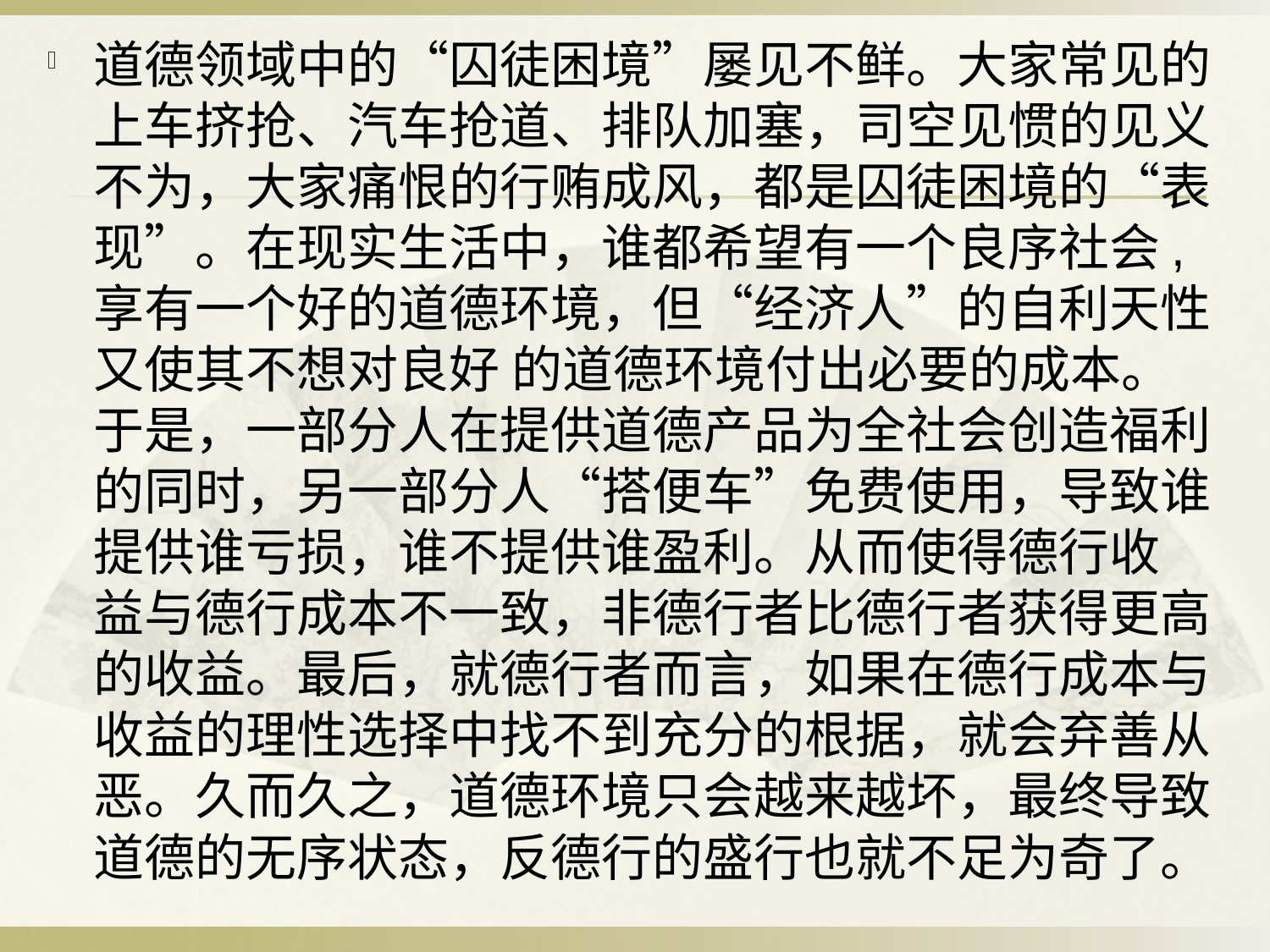

道德领域中的“囚徒困境”屡见不鲜。大家常见的上车挤抢、汽车抢道、排队加塞，司空见惯的见义不为，大家痛恨的行贿成风，都是囚徒困境的“表现”。在现实生活中，谁都希望有一个良序社会,享有一个好的道德环境，但“经济人”的自利天性又使其不想对良好 的道德环境付出必要的成本。于是，一部分人在提供道德产品为全社会创造福利的同时，另一部分人“搭便车”免费使用，导致谁提供谁亏损，谁不提供谁盈利。从而使得德行收 益与德行成本不一致，非德行者比德行者获得更高的收益。最后，就德行者而言，如果在德行成本与收益的理性选择中找不到充分的根据，就会弃善从恶。久而久之，道德环境只会越来越坏，最终导致道德的无序状态，反德行的盛行也就不足为奇了。